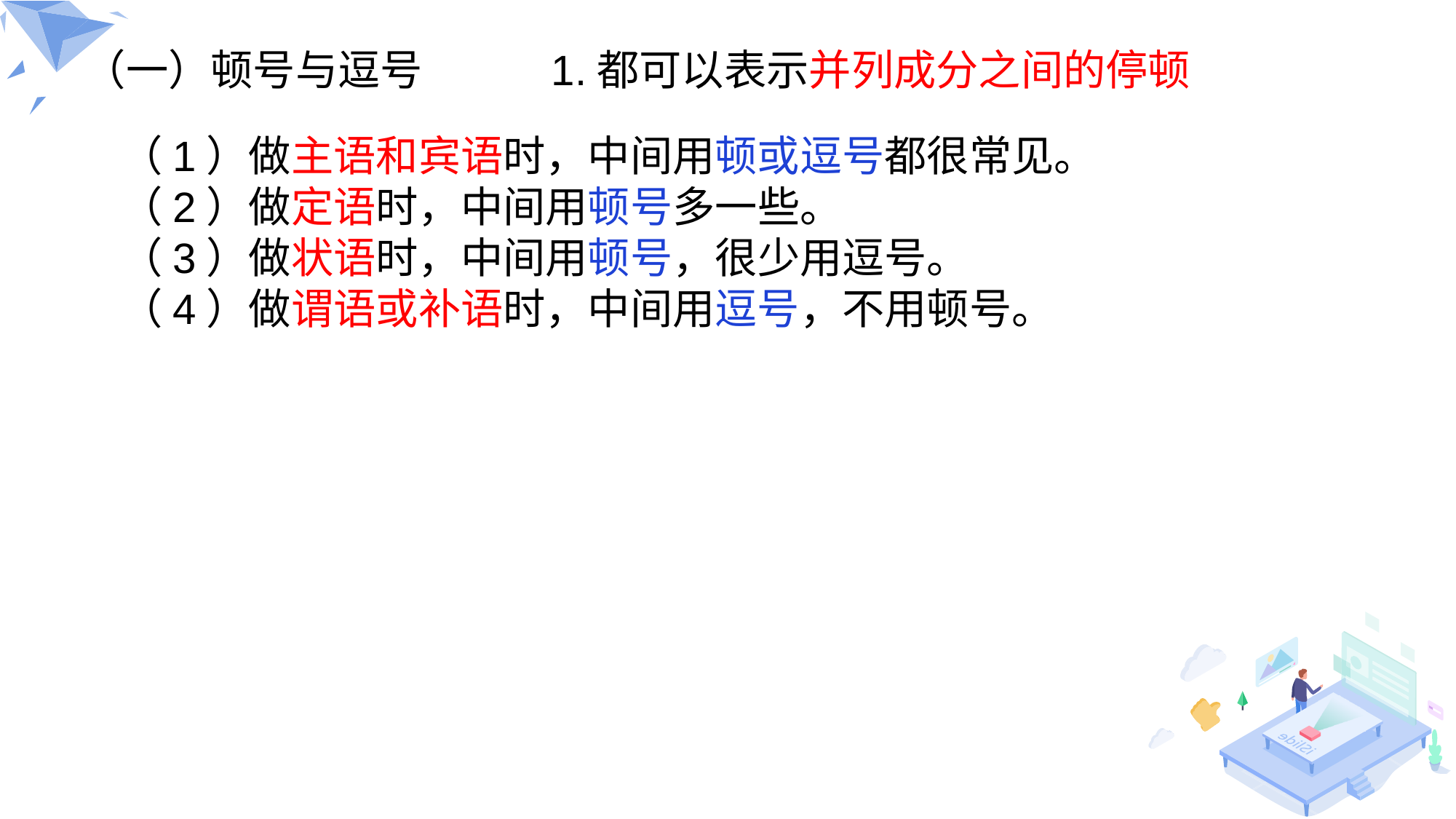

（一）顿号与逗号
1.都可以表示并列成分之间的停顿
（1）做主语和宾语时，中间用顿或逗号都很常见。
（2）做定语时，中间用顿号多一些。
（3）做状语时，中间用顿号，很少用逗号。
（4）做谓语或补语时，中间用逗号，不用顿号。